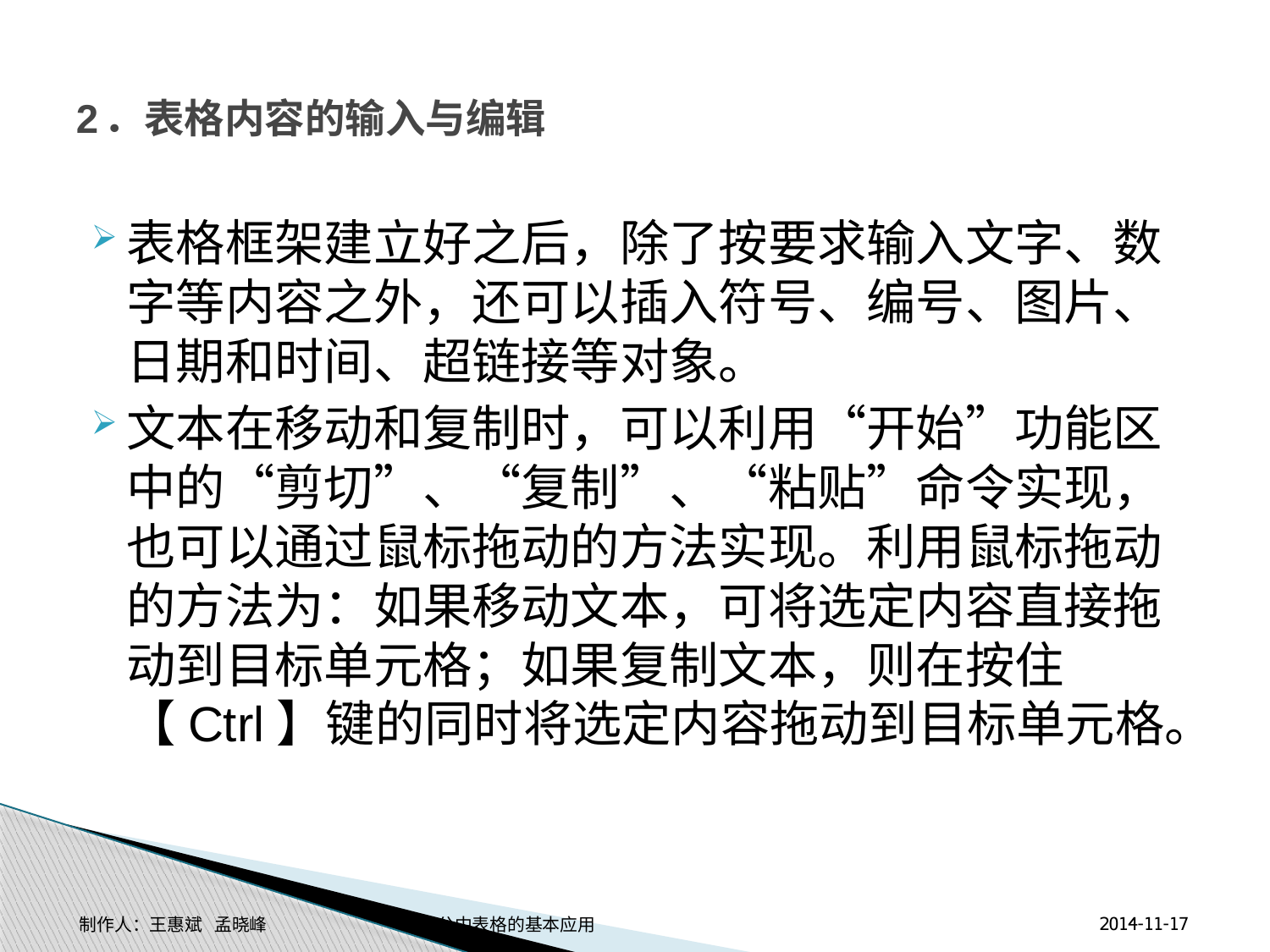

# 2．表格内容的输入与编辑
表格框架建立好之后，除了按要求输入文字、数字等内容之外，还可以插入符号、编号、图片、日期和时间、超链接等对象。
文本在移动和复制时，可以利用“开始”功能区中的“剪切”、“复制”、“粘贴”命令实现，也可以通过鼠标拖动的方法实现。利用鼠标拖动的方法为：如果移动文本，可将选定内容直接拖动到目标单元格；如果复制文本，则在按住【Ctrl】键的同时将选定内容拖动到目标单元格。
2014-11-17
制作人：王惠斌   孟晓峰                                      办公中表格的基本应用